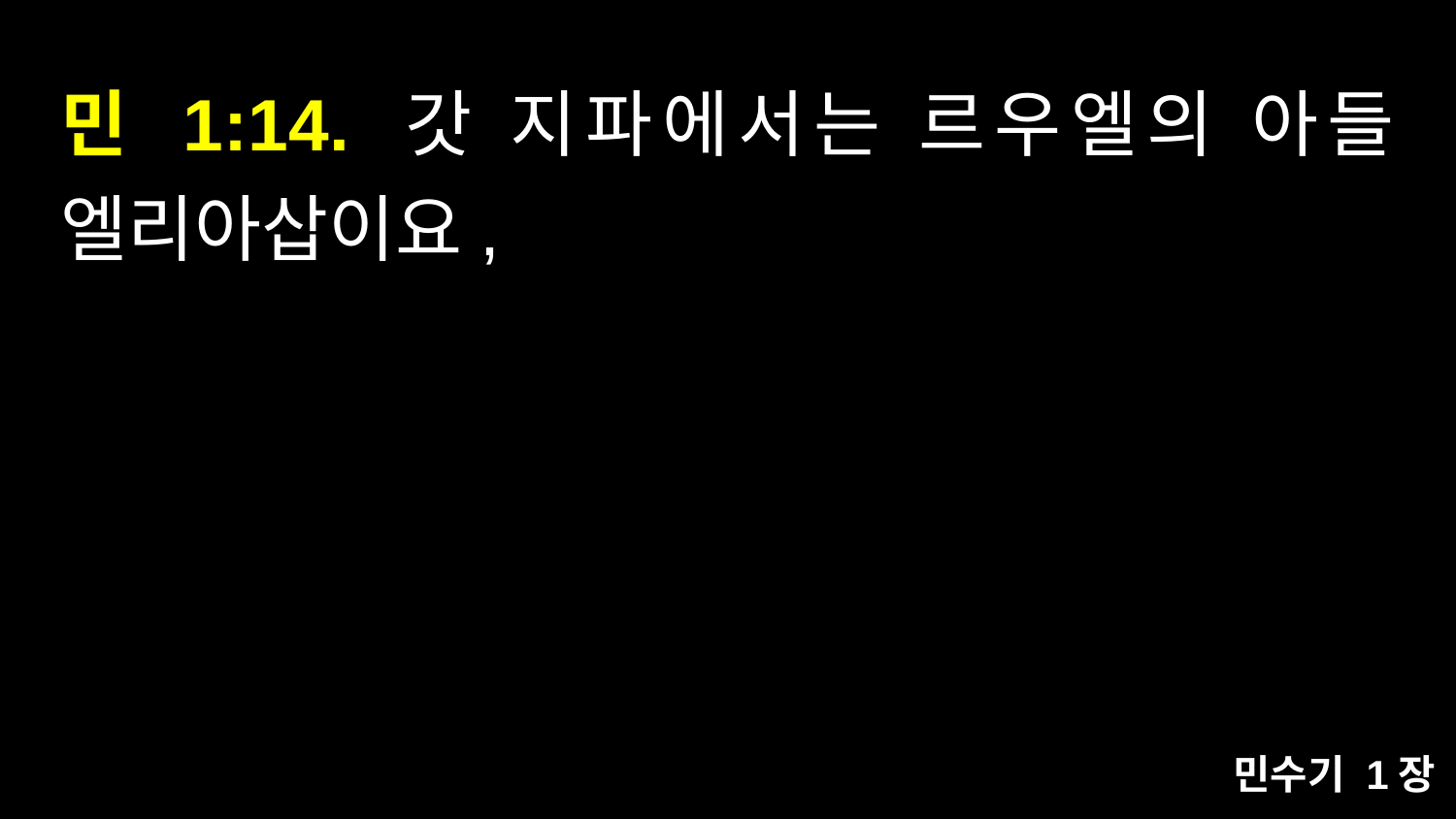

# 민 1:14. 갓 지파에서는 르우엘의 아들 엘리아삽이요,
민수기 1장